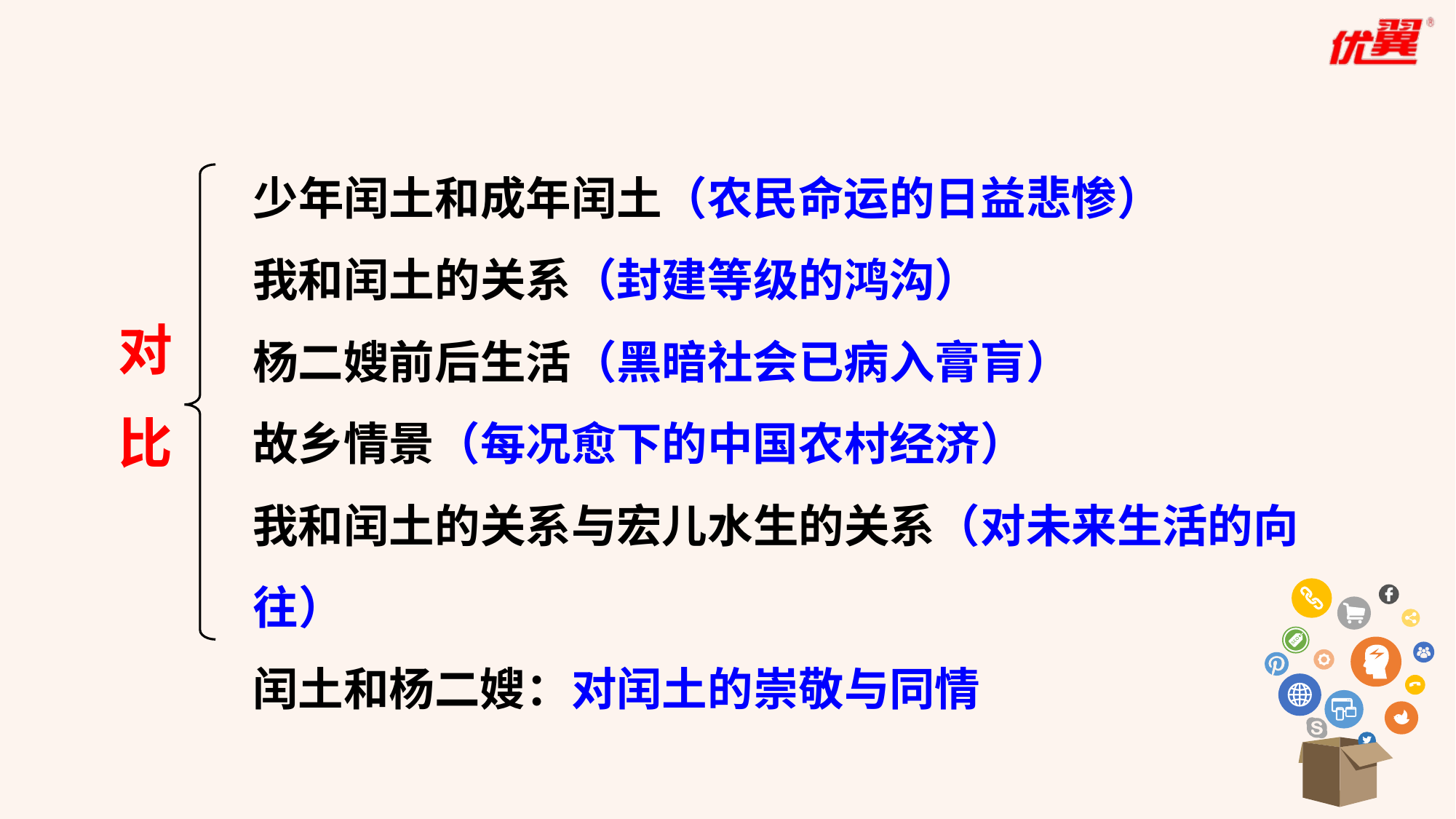

少年闰土和成年闰土（农民命运的日益悲惨）
我和闰土的关系（封建等级的鸿沟）
杨二嫂前后生活（黑暗社会已病入膏肓）
故乡情景（每况愈下的中国农村经济）
我和闰土的关系与宏儿水生的关系（对未来生活的向往）
闰土和杨二嫂：对闰土的崇敬与同情

对
比